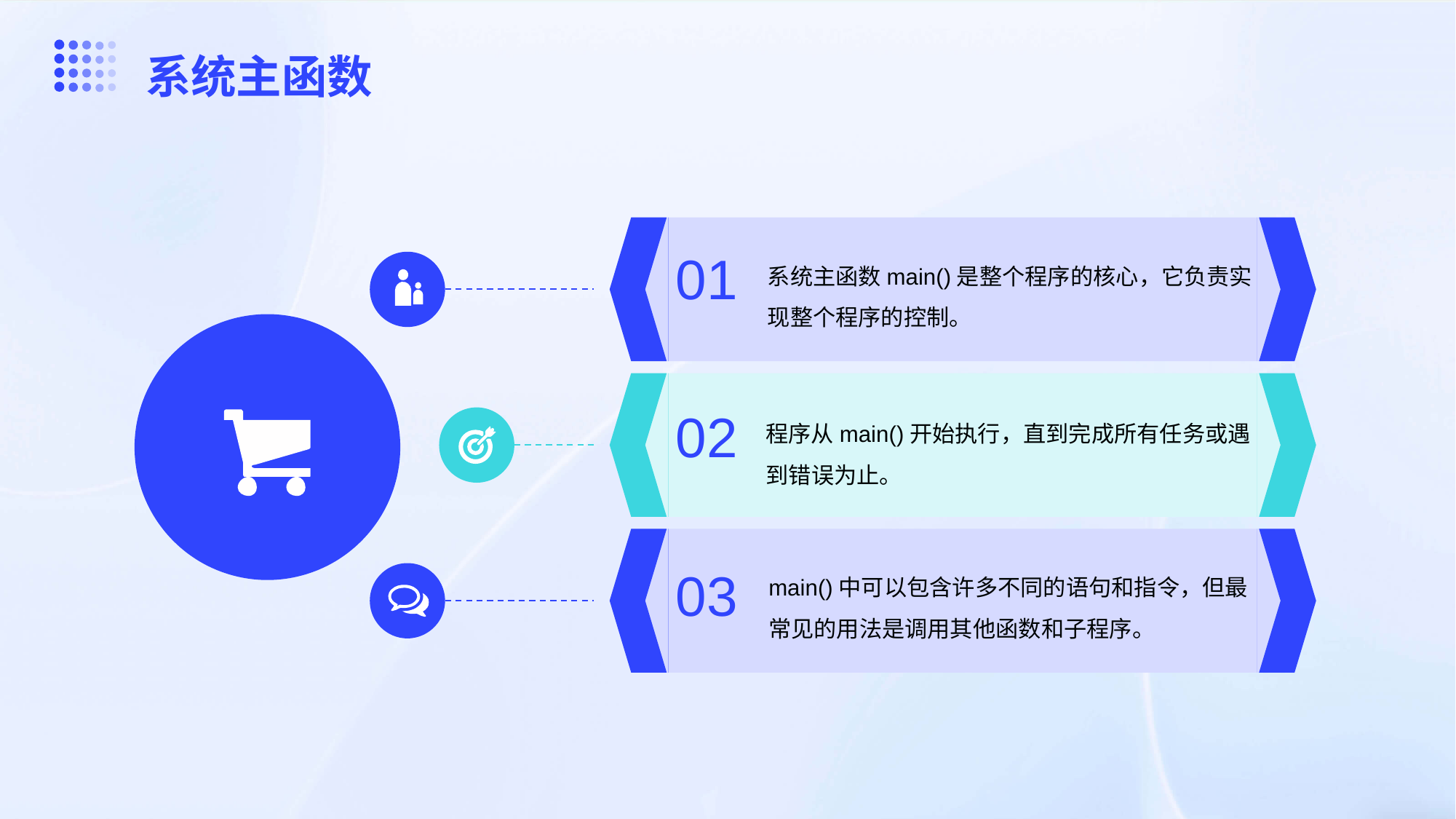

系统主函数

系统主函数main()是整个程序的核心，它负责实现整个程序的控制。

01

程序从main()开始执行，直到完成所有任务或遇到错误为止。

02

main()中可以包含许多不同的语句和指令，但最常见的用法是调用其他函数和子程序。

03